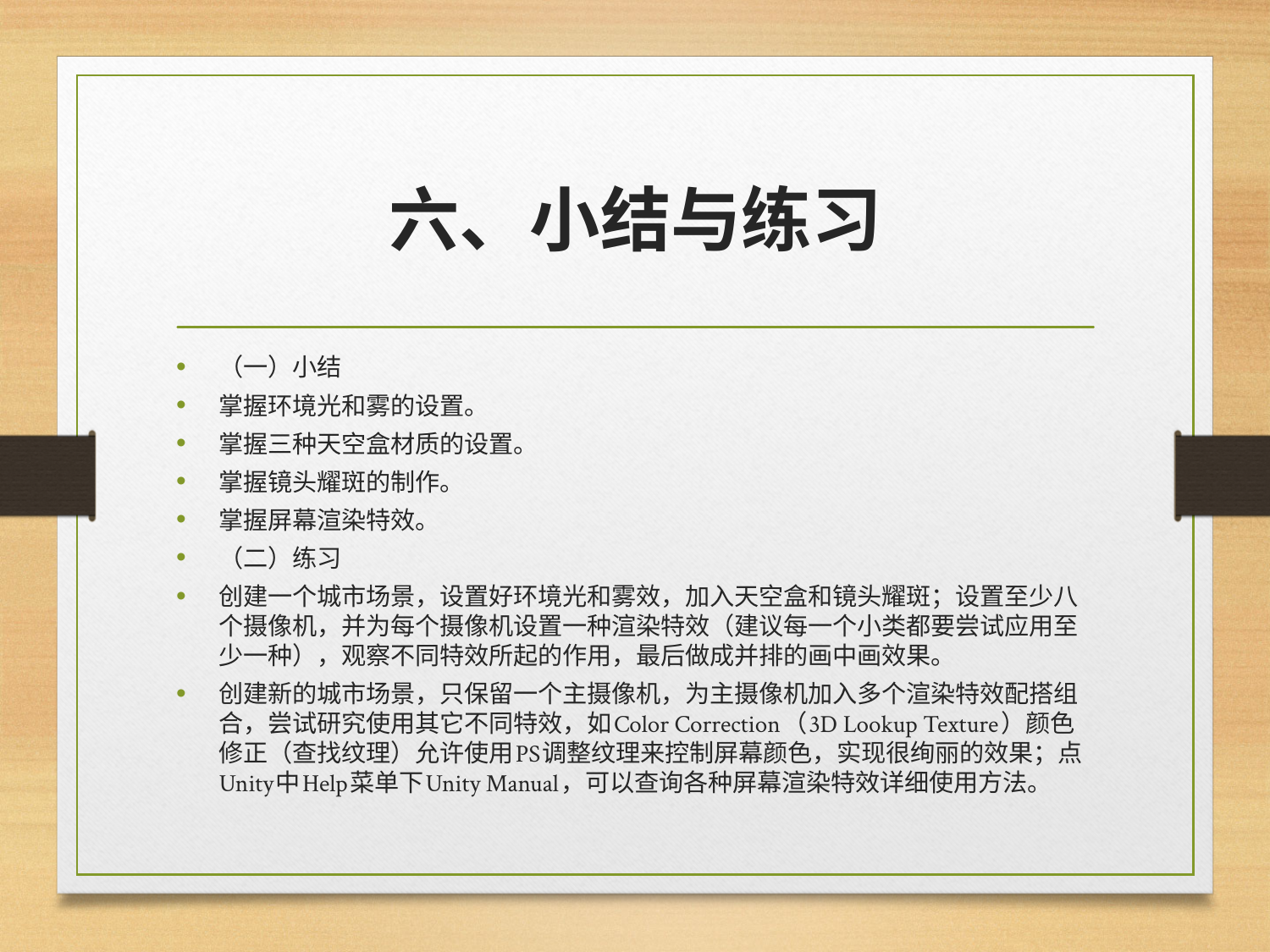

# 六、小结与练习
（一）小结
掌握环境光和雾的设置。
掌握三种天空盒材质的设置。
掌握镜头耀斑的制作。
掌握屏幕渲染特效。
（二）练习
创建一个城市场景，设置好环境光和雾效，加入天空盒和镜头耀斑；设置至少八个摄像机，并为每个摄像机设置一种渲染特效（建议每一个小类都要尝试应用至少一种），观察不同特效所起的作用，最后做成并排的画中画效果。
创建新的城市场景，只保留一个主摄像机，为主摄像机加入多个渲染特效配搭组合，尝试研究使用其它不同特效，如Color Correction（3D Lookup Texture）颜色修正（查找纹理）允许使用PS调整纹理来控制屏幕颜色，实现很绚丽的效果；点Unity中Help菜单下Unity Manual，可以查询各种屏幕渲染特效详细使用方法。